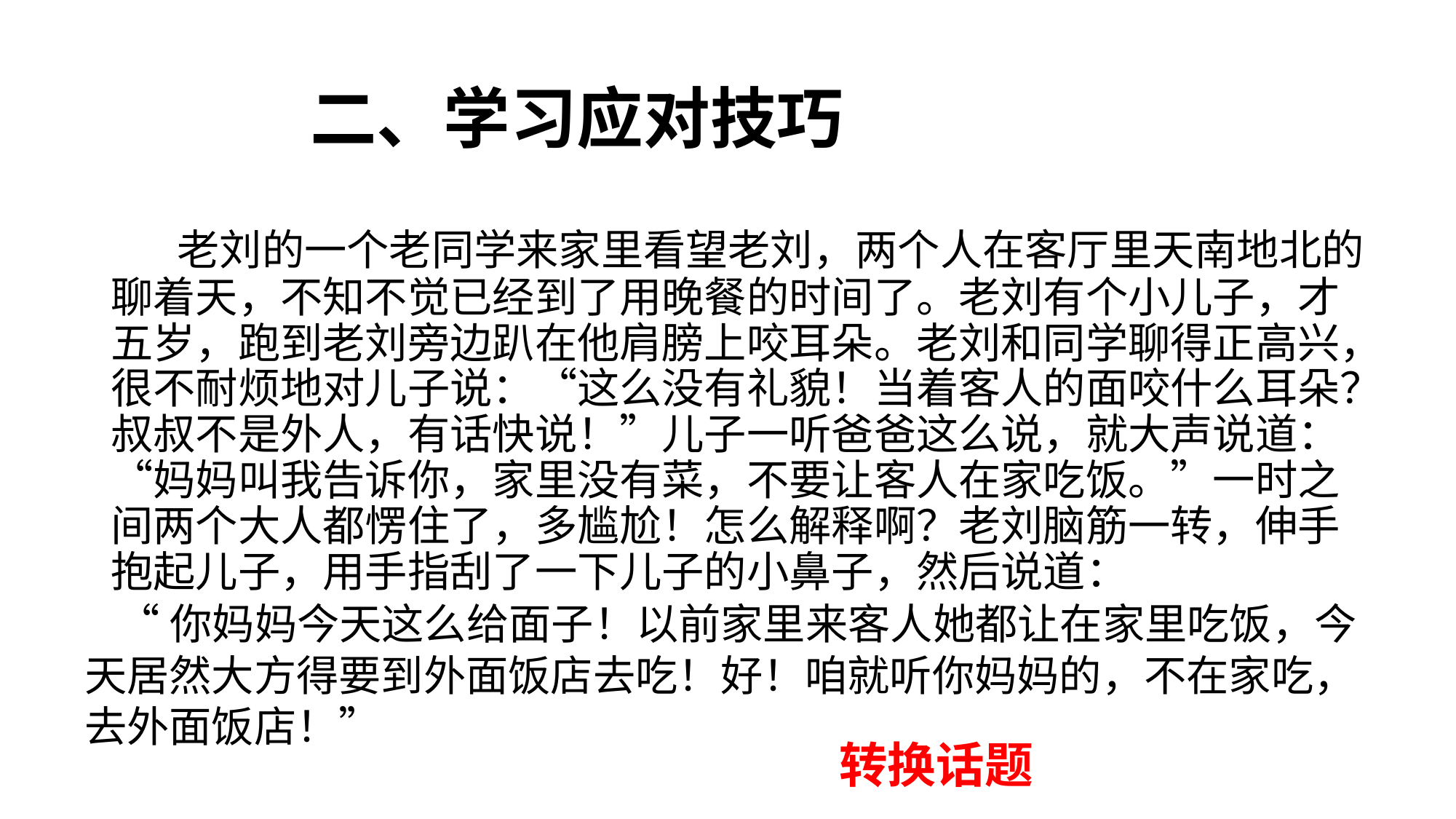

# 二、学习应对技巧
     老刘的一个老同学来家里看望老刘，两个人在客厅里天南地北的聊着天，不知不觉已经到了用晚餐的时间了。老刘有个小儿子，才五岁，跑到老刘旁边趴在他肩膀上咬耳朵。老刘和同学聊得正高兴，很不耐烦地对儿子说：“这么没有礼貌！当着客人的面咬什么耳朵？叔叔不是外人，有话快说！”儿子一听爸爸这么说，就大声说道：“妈妈叫我告诉你，家里没有菜，不要让客人在家吃饭。”一时之间两个大人都愣住了，多尴尬！怎么解释啊？老刘脑筋一转，伸手抱起儿子，用手指刮了一下儿子的小鼻子，然后说道：
   “你妈妈今天这么给面子！以前家里来客人她都让在家里吃饭，今天居然大方得要到外面饭店去吃！好！咱就听你妈妈的，不在家吃，去外面饭店！”
转换话题